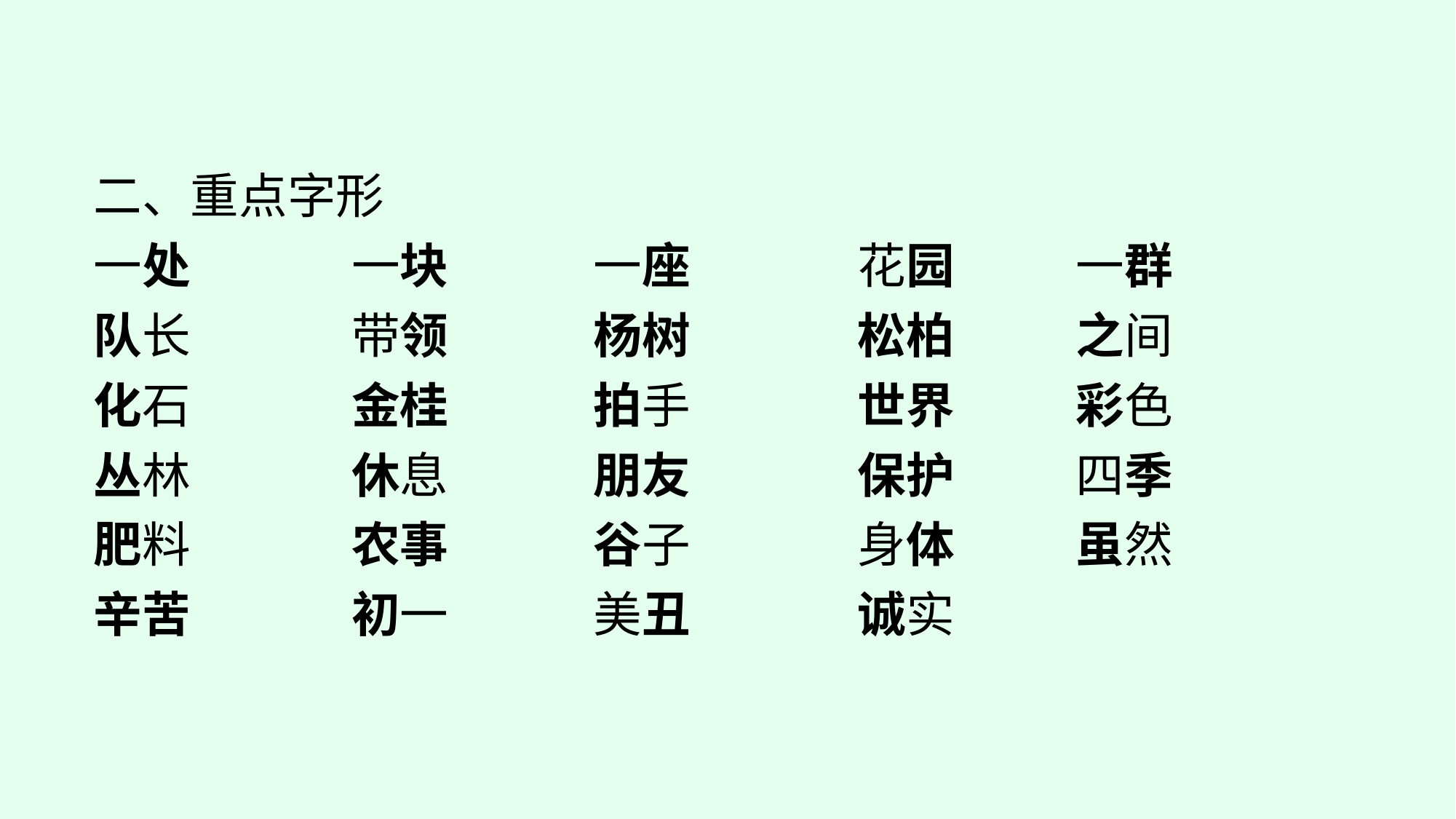

二、重点字形
一处		一块　	一座　		花园　	一群
队长　	带领　	杨树　		松柏　	之间
化石		金桂		拍手		世界		彩色
丛林		休息		朋友		保护		四季
肥料		农事		谷子		身体		虽然
辛苦		初一		美丑		诚实